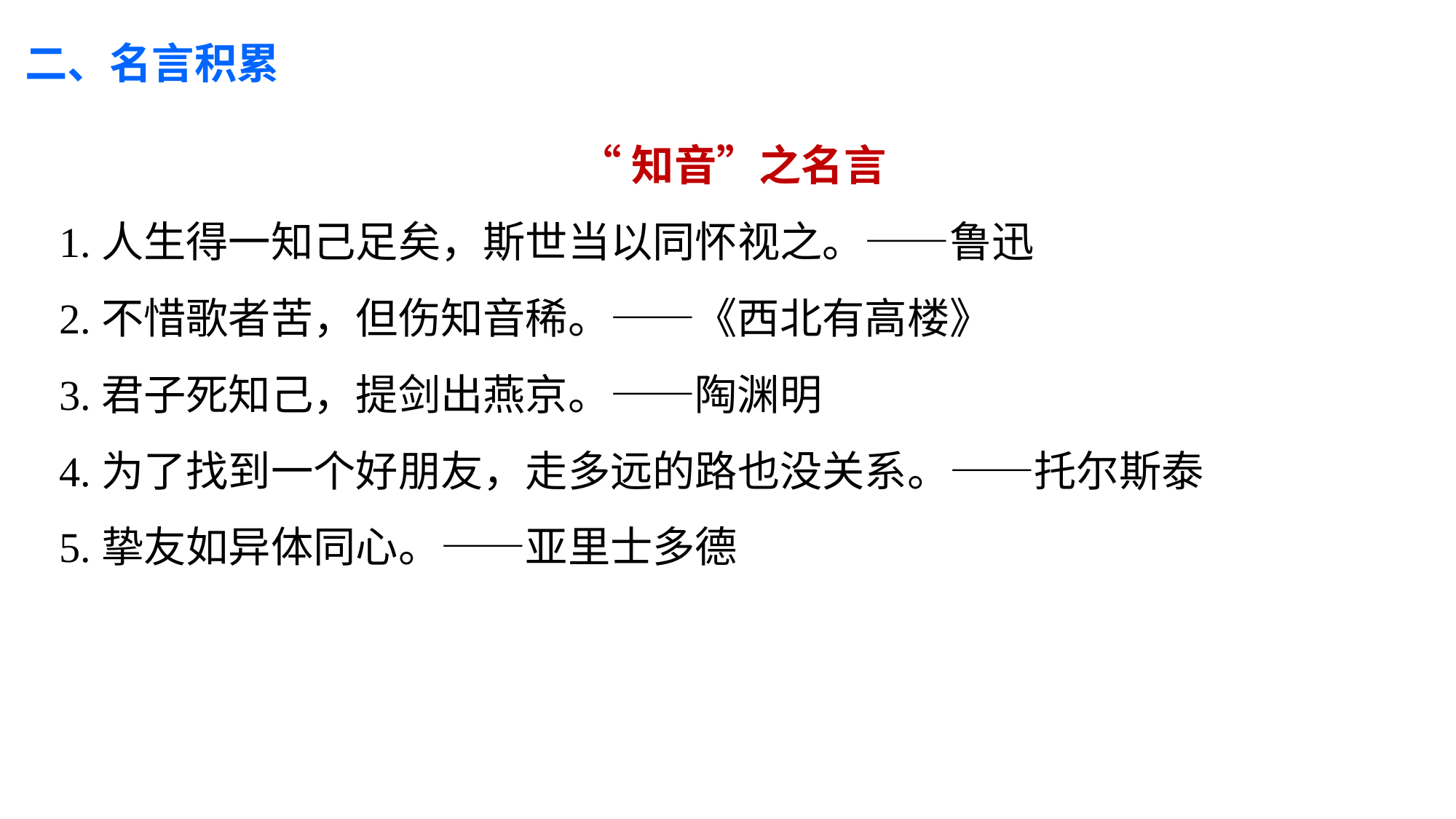

二、名言积累
 “知音”之名言
1.人生得一知己足矣，斯世当以同怀视之。——鲁迅
2.不惜歌者苦，但伤知音稀。——《西北有高楼》
3.君子死知己，提剑出燕京。——陶渊明
4.为了找到一个好朋友，走多远的路也没关系。——托尔斯泰
5.挚友如异体同心。——亚里士多德